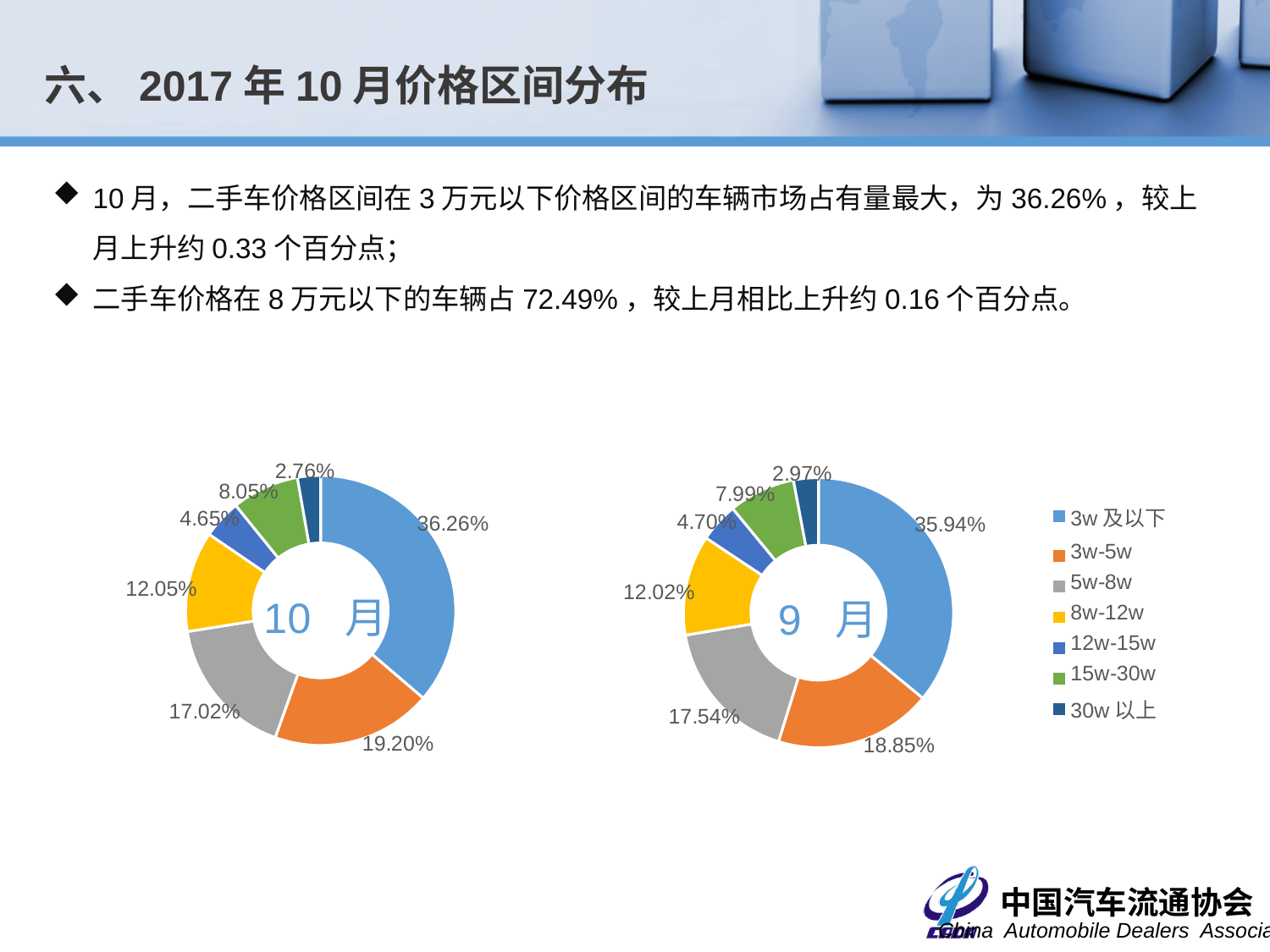

六、2017年10月价格区间分布
10月，二手车价格区间在3万元以下价格区间的车辆市场占有量最大，为36.26%，较上月上升约0.33个百分点；
二手车价格在8万元以下的车辆占72.49%，较上月相比上升约0.16个百分点。

### Chart

| Category | 比例 |
|---|---|
| 3w及以下 | 0.3626496500935012 |
| 3w-5w | 0.1919858880684776 |
| 5w-8w | 0.1702203543405757 |
| 8w-12w | 0.1205104971949644 |
| 12w-15w | 0.04650961037959553 |
| 15w-30w | 0.08047849472730426 |
| 30w以上 | 0.027645505195581354 |

### Chart

| Category | 比例 |
|---|---|
| 3w及以下 | 0.35940000000000005 |
| 3w-5w | 0.18850000000000003 |
| 5w-8w | 0.17540000000000003 |
| 8w-12w | 0.12020000000000002 |
| 12w-15w | 0.04700000000000001 |
| 15w-30w | 0.07990000000000001 |
| 30w以上 | 0.0297 |